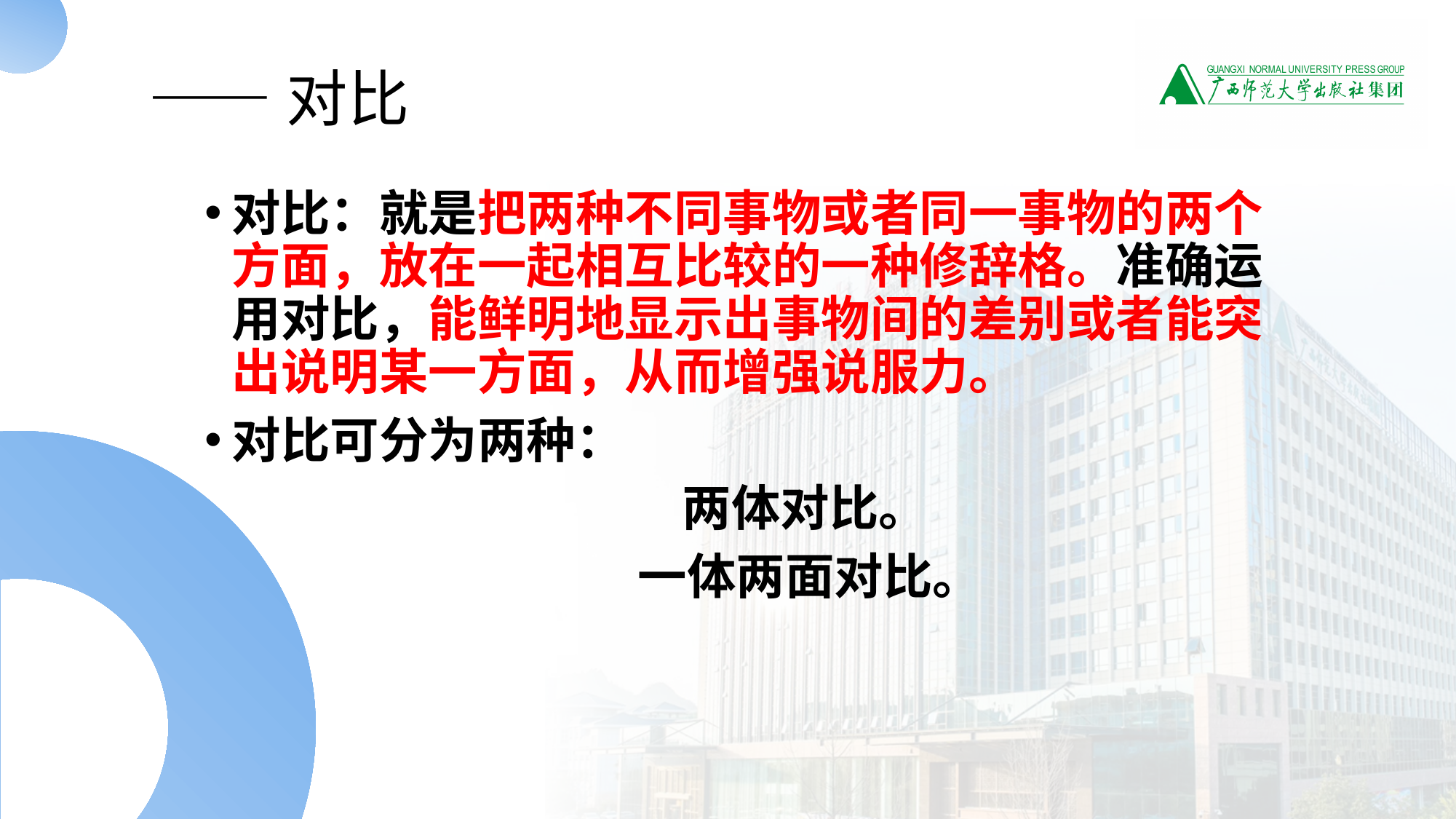

# ——对比
对比：就是把两种不同事物或者同一事物的两个方面，放在一起相互比较的一种修辞格。准确运用对比，能鲜明地显示出事物间的差别或者能突出说明某一方面，从而增强说服力。
对比可分为两种：
                                          两体对比。
                                      一体两面对比。